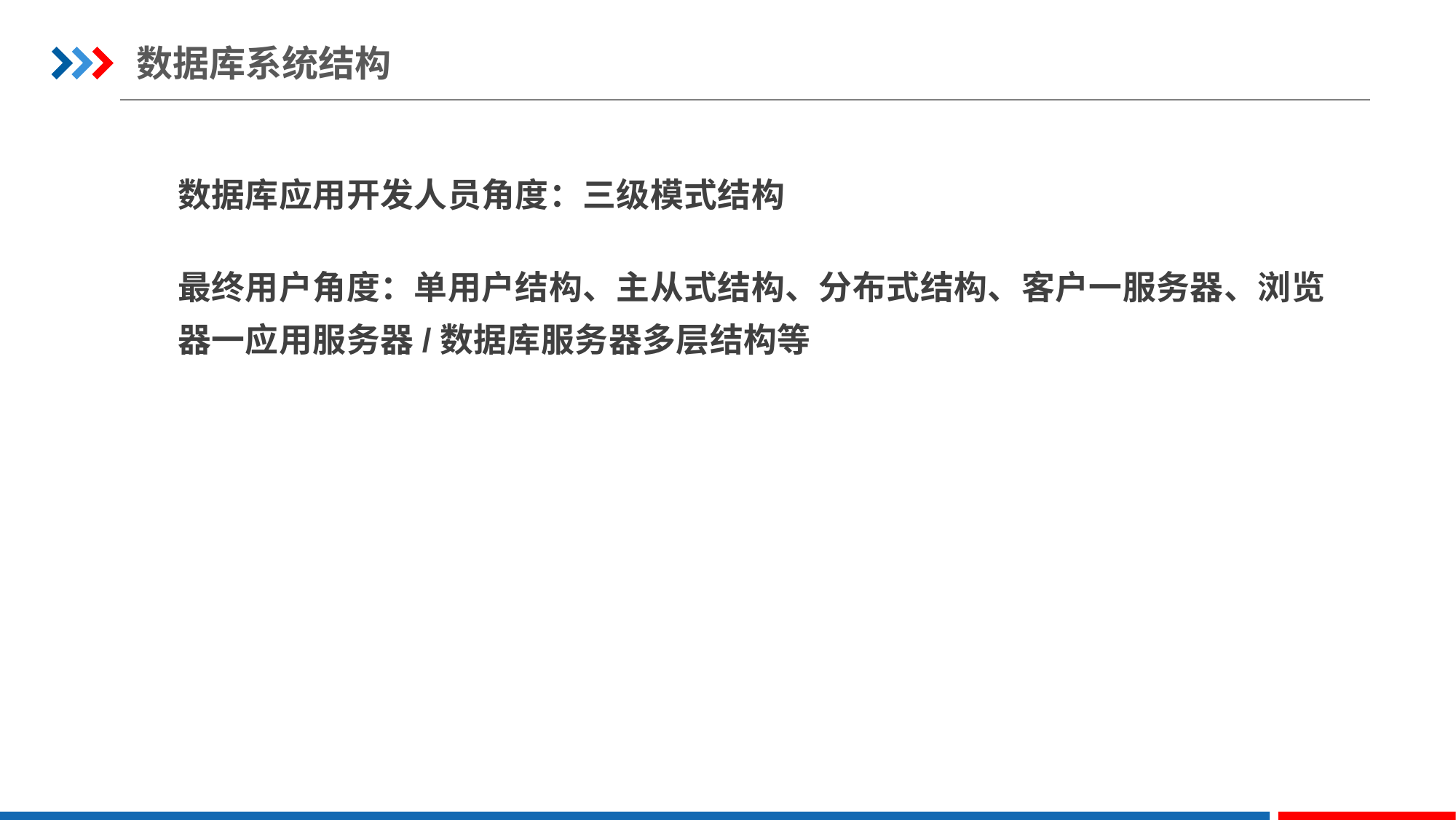

数据库系统结构
数据库应用开发人员角度：三级模式结构
最终用户角度：单用户结构、主从式结构、分布式结构、客户一服务器、浏览器一应用服务器/数据库服务器多层结构等